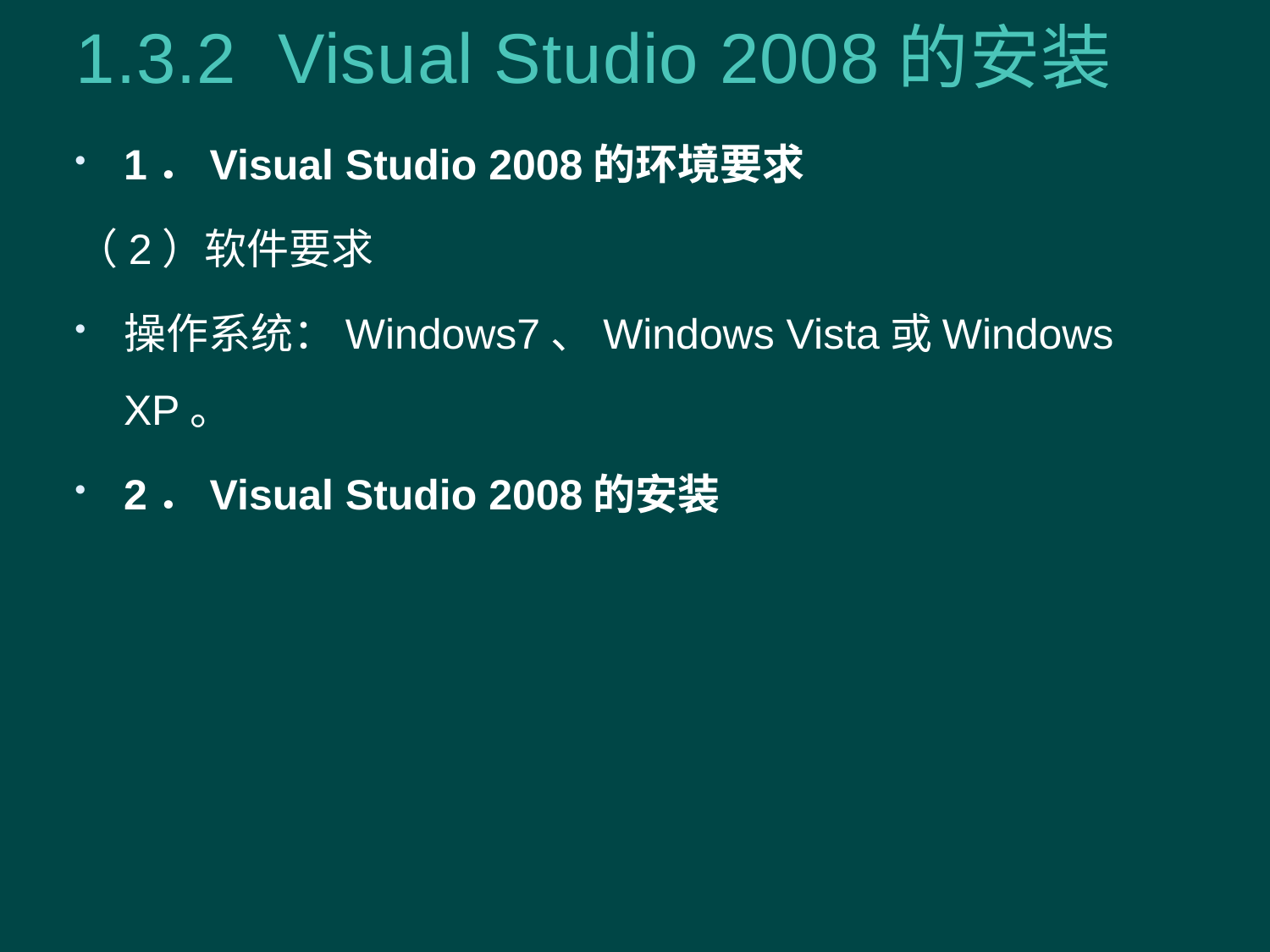

# 1.3.2  Visual Studio 2008的安装
1．Visual Studio 2008的环境要求
（2）软件要求
操作系统：Windows7、Windows Vista或Windows XP。
2．Visual Studio 2008的安装